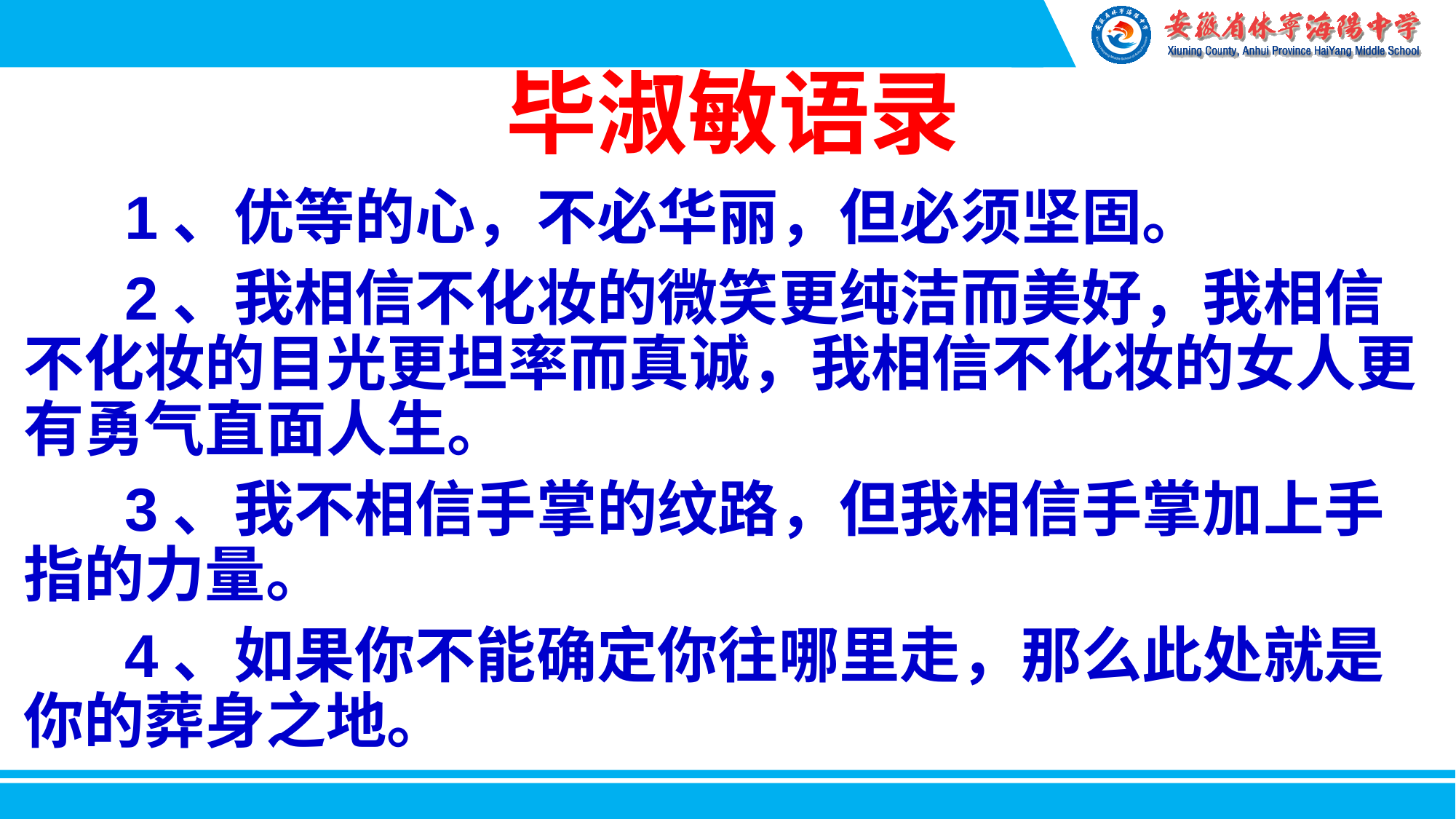

# 毕淑敏语录
      1、优等的心，不必华丽，但必须坚固。
      2、我相信不化妆的微笑更纯洁而美好，我相信不化妆的目光更坦率而真诚，我相信不化妆的女人更有勇气直面人生。
      3、我不相信手掌的纹路，但我相信手掌加上手指的力量。
      4、如果你不能确定你往哪里走，那么此处就是你的葬身之地。